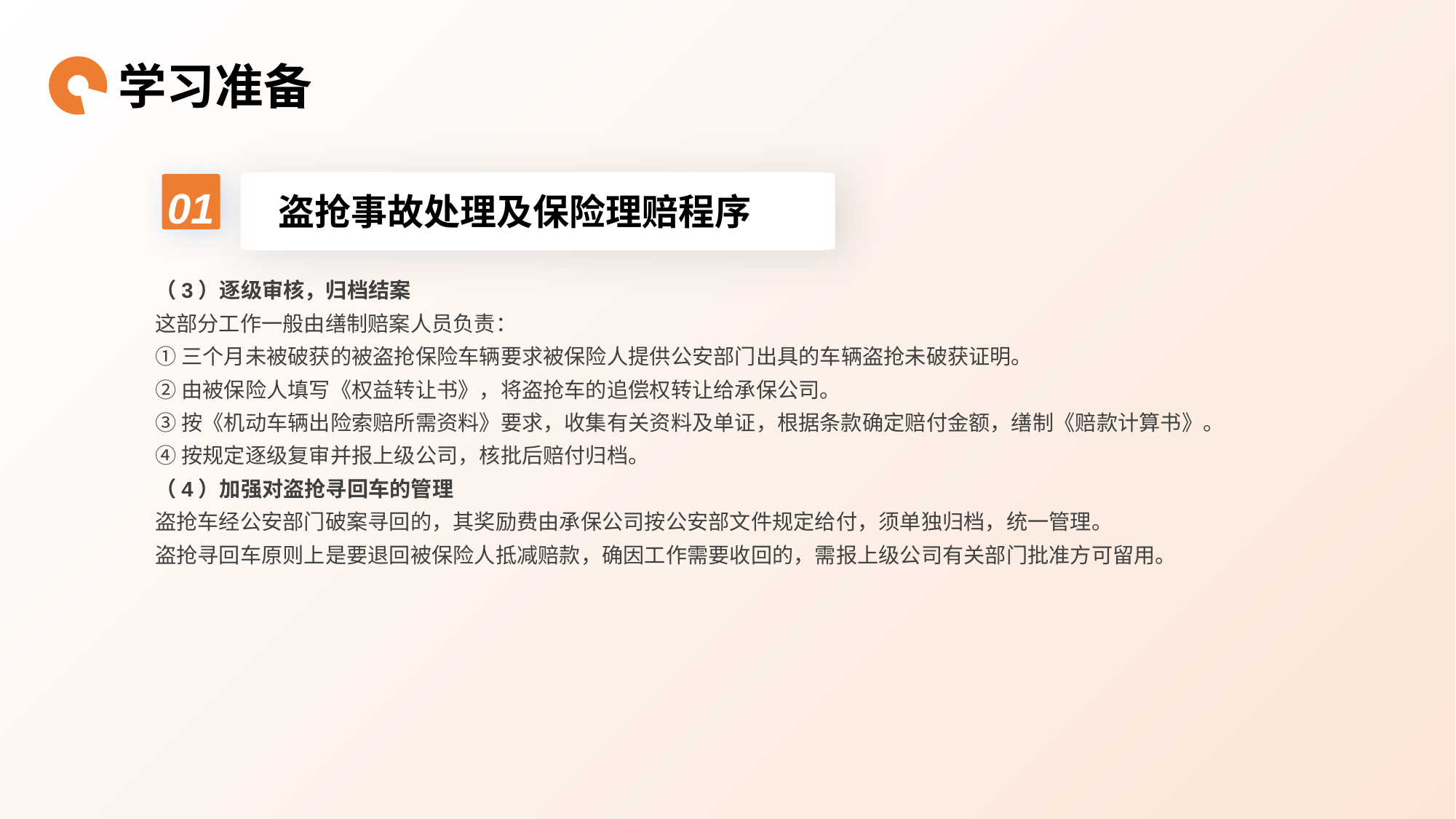

学习准备

01
盗抢事故处理及保险理赔程序
（3）逐级审核，归档结案
这部分工作一般由缮制赔案人员负责：
①三个月未被破获的被盗抢保险车辆要求被保险人提供公安部门出具的车辆盗抢未破获证明。
②由被保险人填写《权益转让书》，将盗抢车的追偿权转让给承保公司。
③按《机动车辆出险索赔所需资料》要求，收集有关资料及单证，根据条款确定赔付金额，缮制《赔款计算书》。
④按规定逐级复审并报上级公司，核批后赔付归档。
（4）加强对盗抢寻回车的管理
盗抢车经公安部门破案寻回的，其奖励费由承保公司按公安部文件规定给付，须单独归档，统一管理。
盗抢寻回车原则上是要退回被保险人抵减赔款，确因工作需要收回的，需报上级公司有关部门批准方可留用。